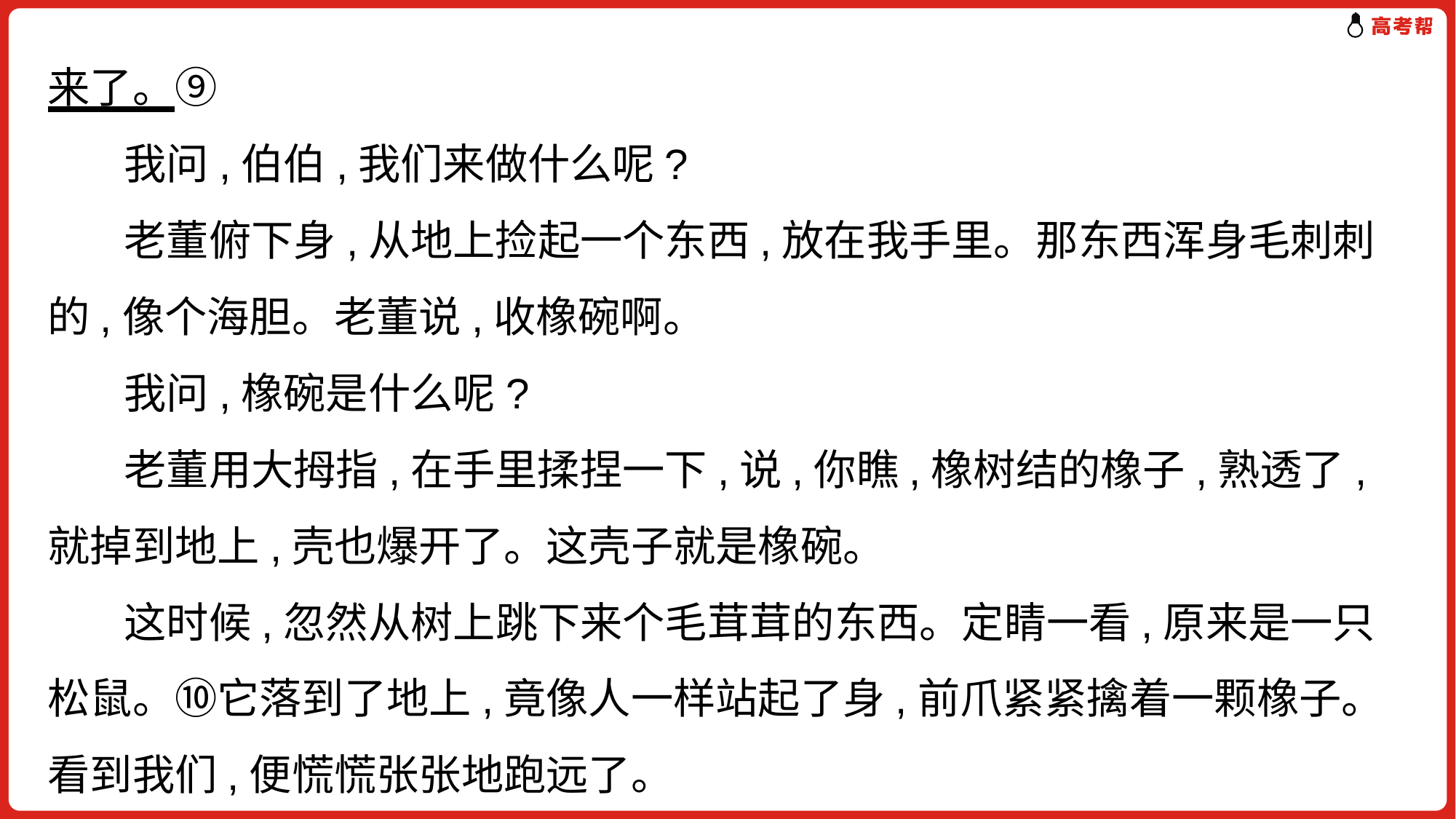

来了。⑨
       我问,伯伯,我们来做什么呢?
       老董俯下身,从地上捡起一个东西,放在我手里。那东西浑身毛刺刺的,像个海胆。老董说,收橡碗啊。
       我问,橡碗是什么呢?
       老董用大拇指,在手里揉捏一下,说,你瞧,橡树结的橡子,熟透了,就掉到地上,壳也爆开了。这壳子就是橡碗。
       这时候,忽然从树上跳下来个毛茸茸的东西。定睛一看,原来是一只松鼠。⑩它落到了地上,竟像人一样站起了身,前爪紧紧擒着一颗橡子。看到我们,便慌慌张张地跑远了。